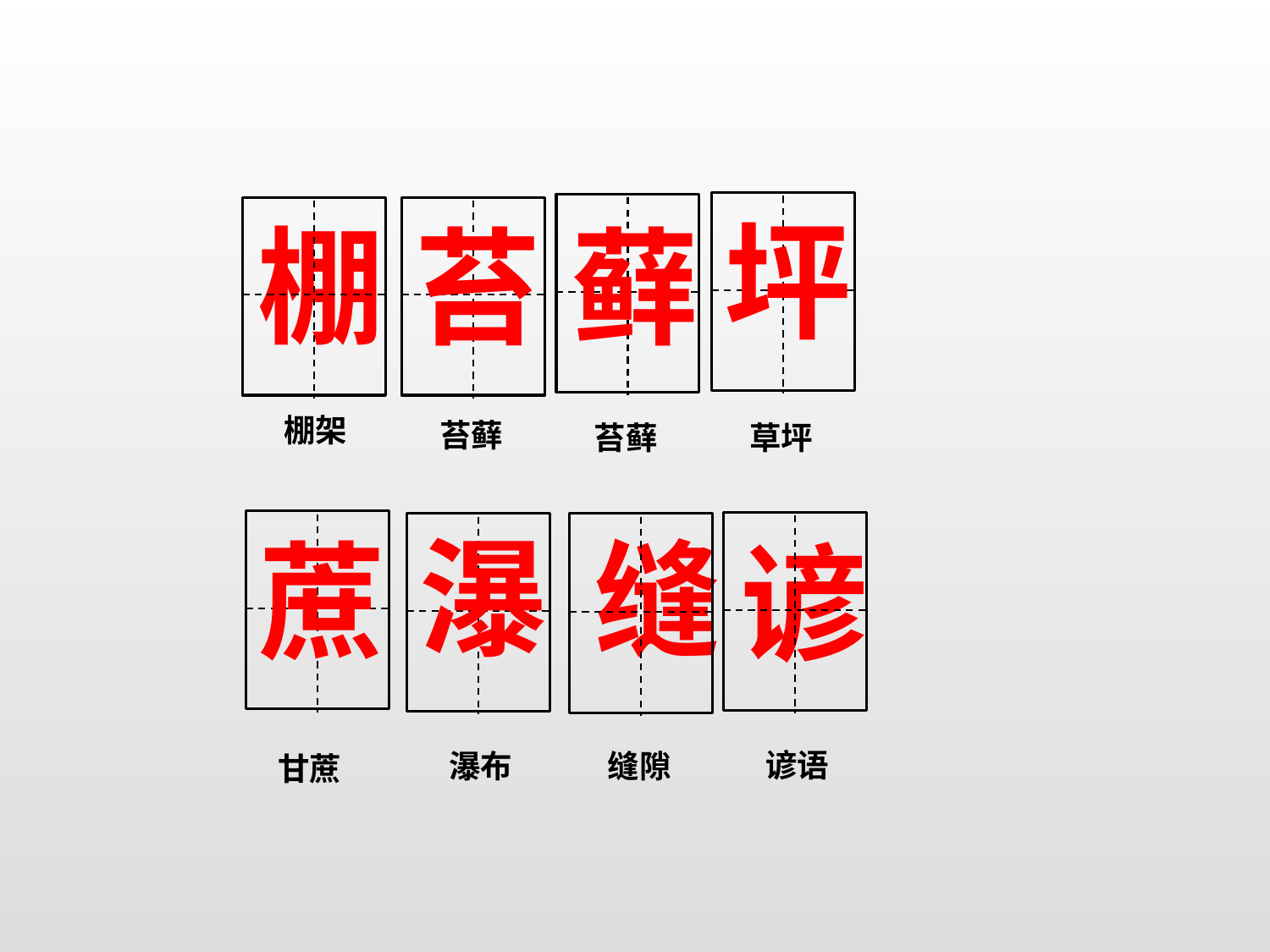

坪

棚
苔
藓
棚架
苔藓
苔藓
草坪

瀑

缝
蔗
谚
谚语
瀑布
缝隙
甘蔗